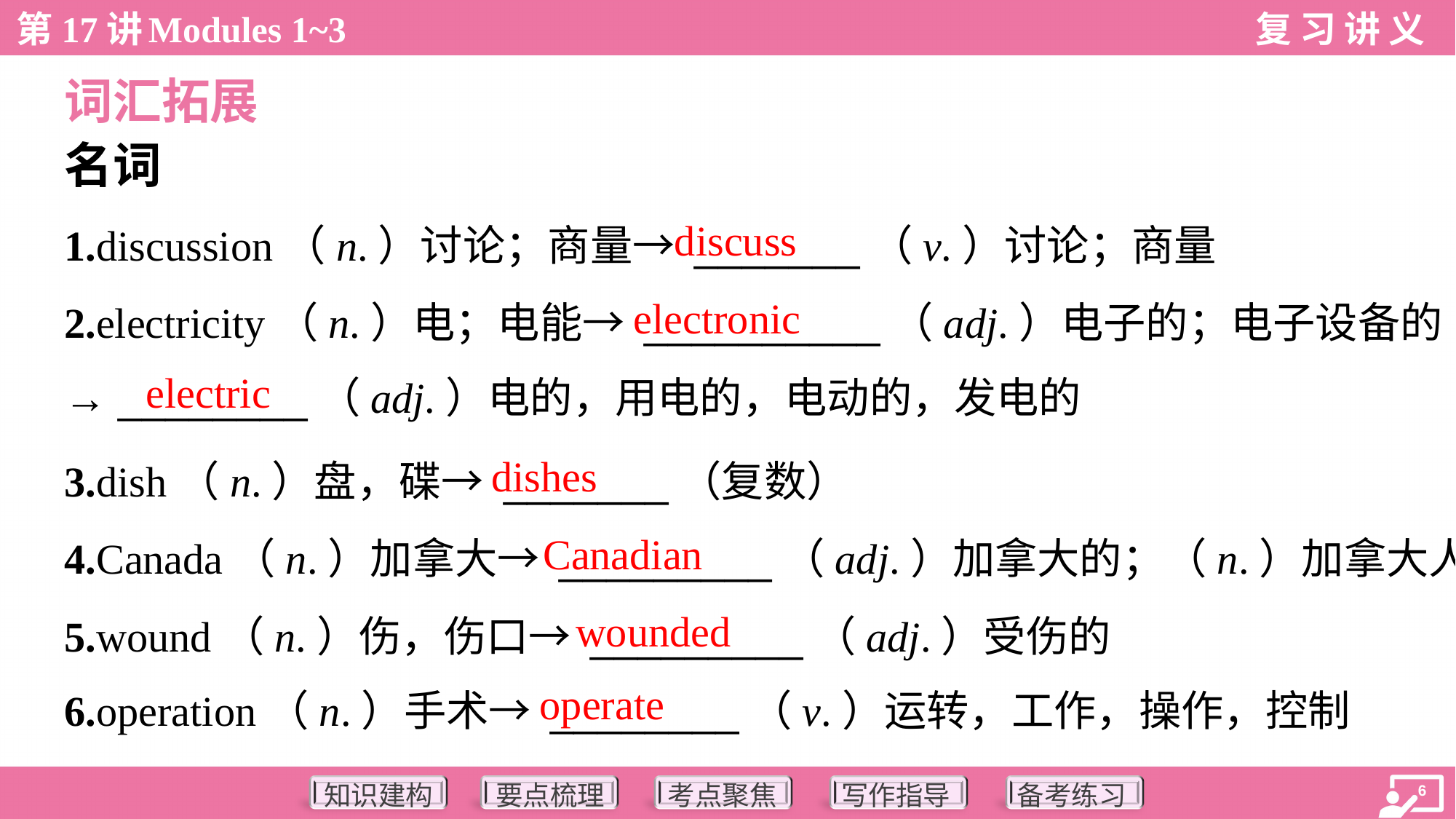

词汇拓展
名词
discuss
1.discussion（n.）讨论；商量→ _______（v.）讨论；商量
2.electricity（n.）电；电能→ __________（adj.）电子的；电子设备的
→ ________（adj.）电的，用电的，电动的，发电的
electronic
electric
dishes
3.dish（n.）盘，碟→ _______（复数）
4.Canada（n.）加拿大→ _________（adj.）加拿大的；（n.）加拿大人
5.wound（n.）伤，伤口→ _________（adj.）受伤的
6.operation（n.）手术→ ________（v.）运转，工作，操作，控制
Canadian
wounded
operate